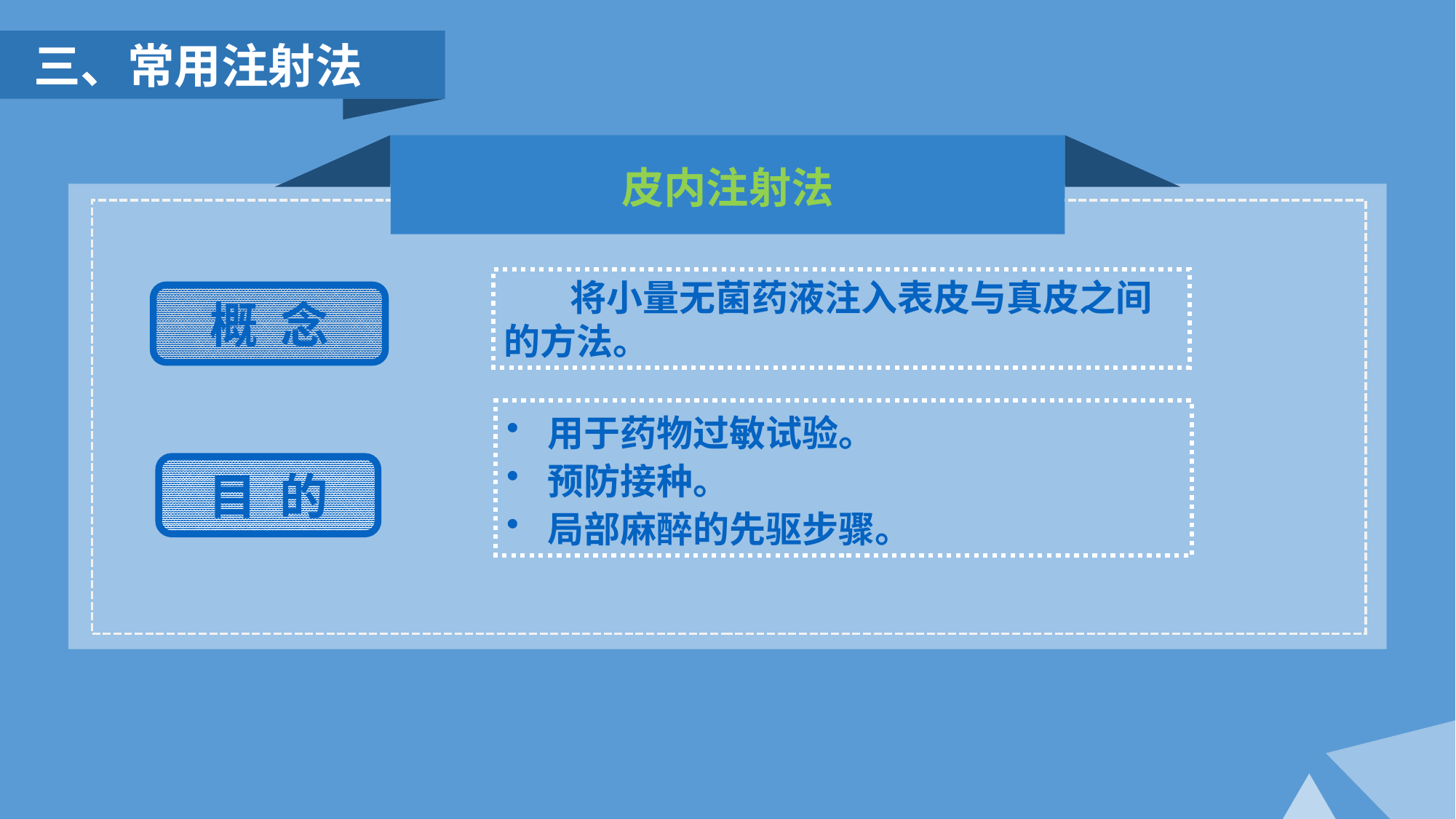

三、常用注射法

皮内注射法

       将小量无菌药液注入表皮与真皮之间的方法。
概  念
用于药物过敏试验。
预防接种。
局部麻醉的先驱步骤。
目  的